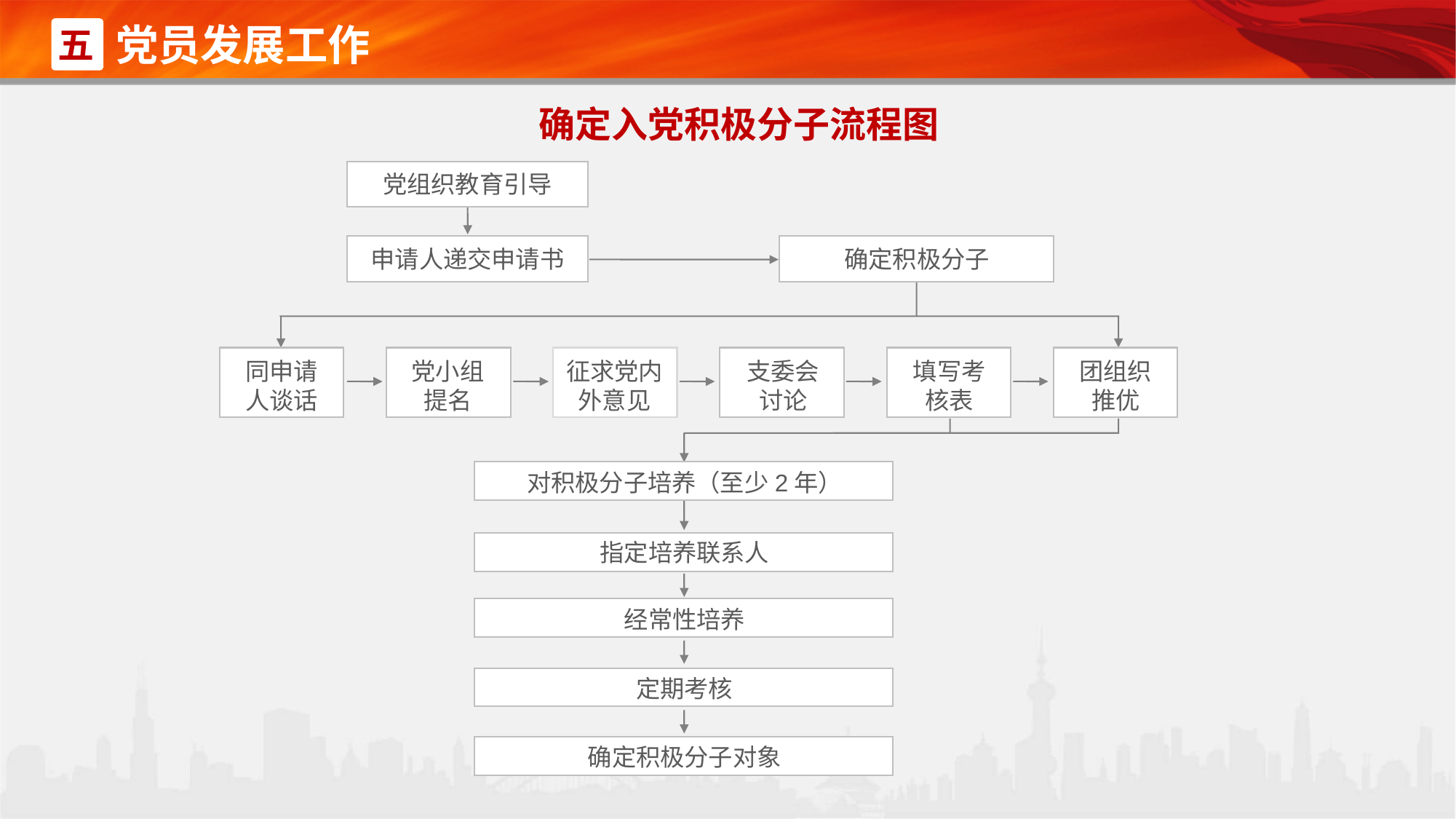

党员发展工作
五

确定入党积极分子流程图

党组织教育引导

申请人递交申请书

确定积极分子

同申请人谈话

党小组提名

征求党内外意见

支委会讨论

填写考核表

团组织推优

对积极分子培养（至少2年）

指定培养联系人

经常性培养

定期考核

确定积极分子对象